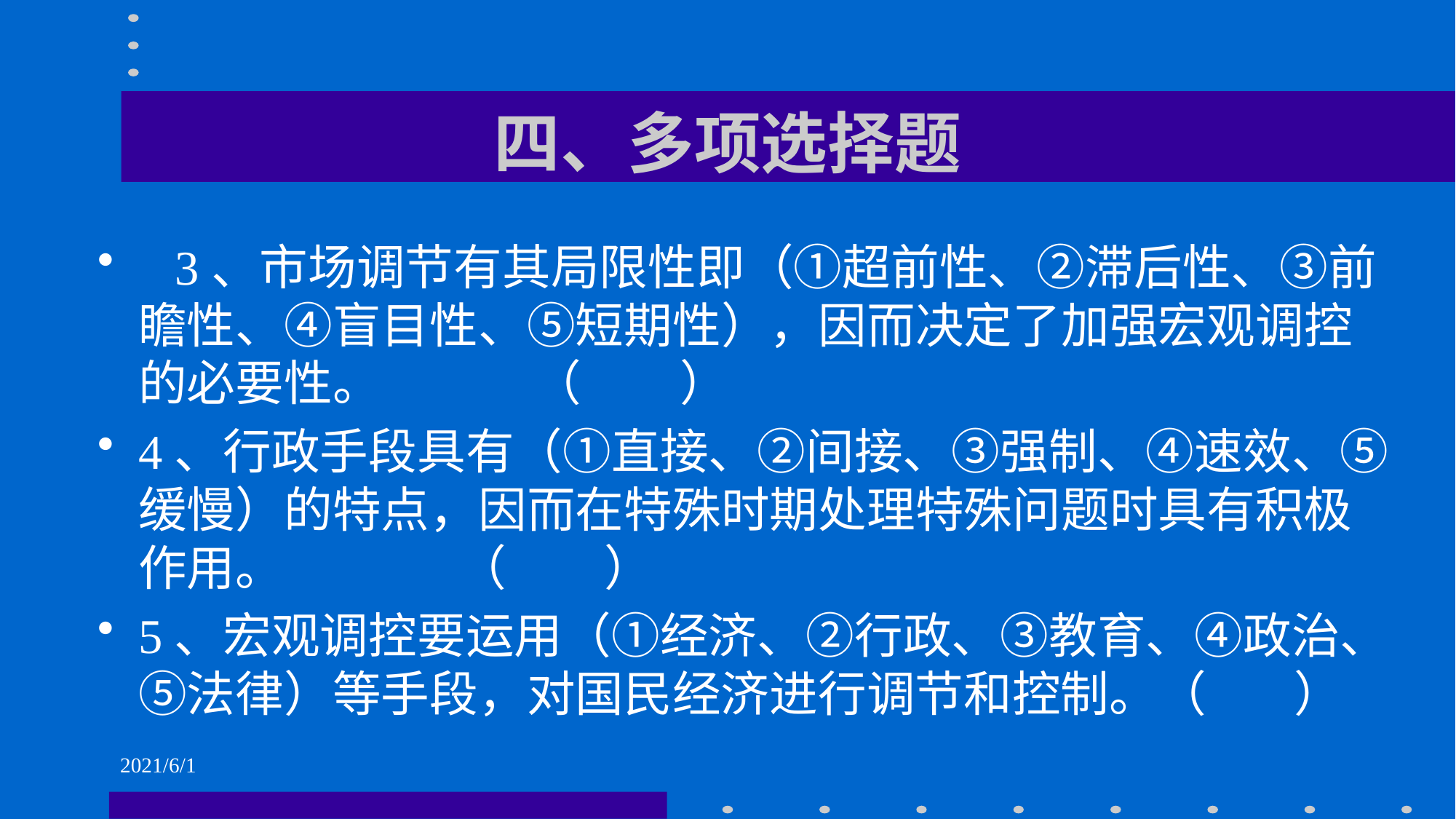

# 四、多项选择题
   3、市场调节有其局限性即（①超前性、②滞后性、③前瞻性、④盲目性、⑤短期性），因而决定了加强宏观调控的必要性。              （         ）
4、行政手段具有（①直接、②间接、③强制、④速效、⑤缓慢）的特点，因而在特殊时期处理特殊问题时具有积极作用。                （         ）
5、宏观调控要运用（①经济、②行政、③教育、④政治、⑤法律）等手段，对国民经济进行调节和控制。（        ）
2021/6/1